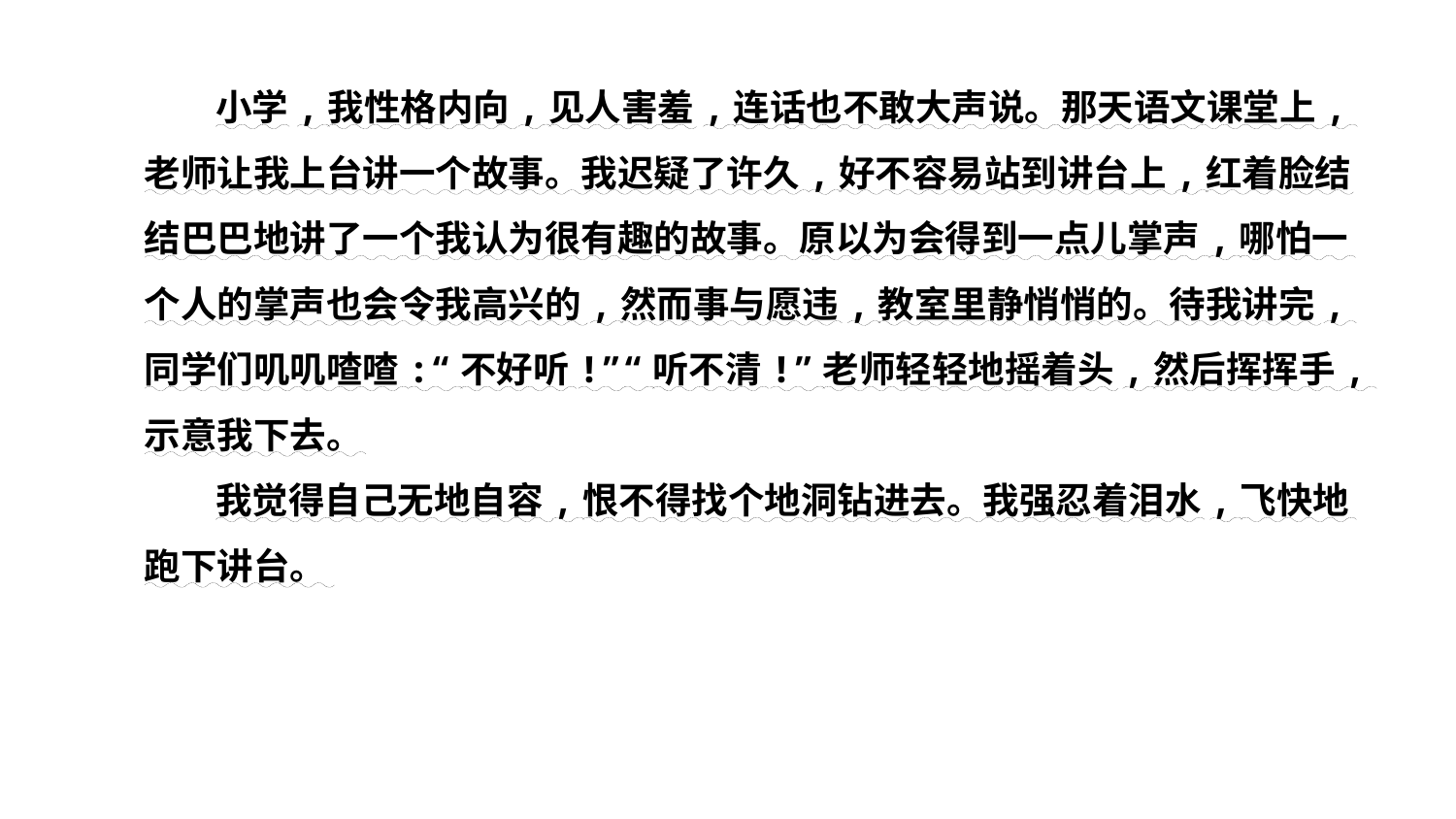

小学,我性格内向,见人害羞,连话也不敢大声说。那天语文课堂上,老师让我上台讲一个故事。我迟疑了许久,好不容易站到讲台上,红着脸结结巴巴地讲了一个我认为很有趣的故事。原以为会得到一点儿掌声,哪怕一个人的掌声也会令我高兴的,然而事与愿违,教室里静悄悄的。待我讲完,同学们叽叽喳喳:“不好听!”“听不清!”老师轻轻地摇着头,然后挥挥手,示意我下去。
我觉得自己无地自容,恨不得找个地洞钻进去。我强忍着泪水,飞快地跑下讲台。